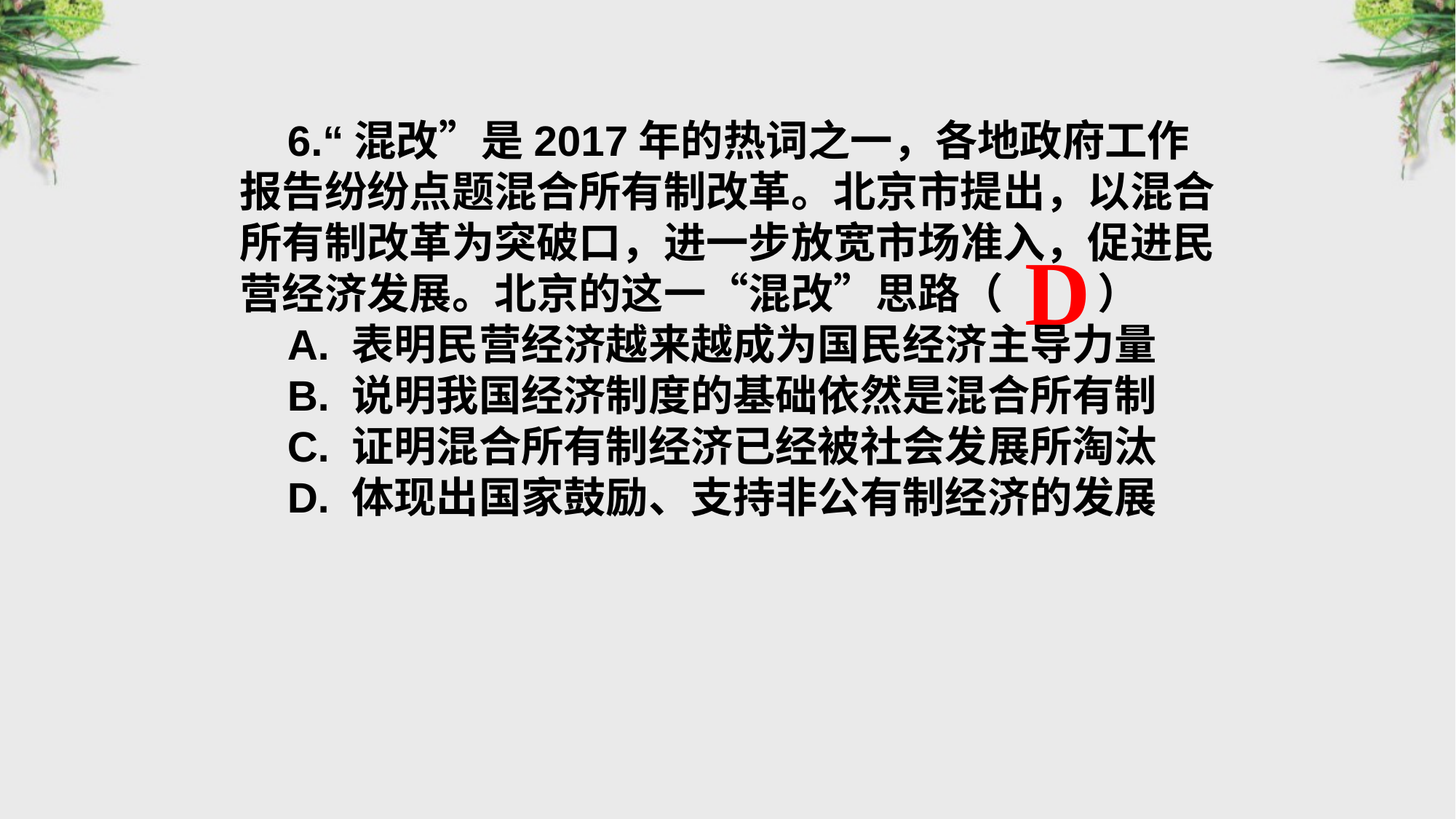

6.“混改”是2017年的热词之一，各地政府工作报告纷纷点题混合所有制改革。北京市提出，以混合所有制改革为突破口，进一步放宽市场准入，促进民营经济发展。北京的这一“混改”思路（　 　）
A. 表明民营经济越来越成为国民经济主导力量
B. 说明我国经济制度的基础依然是混合所有制
C. 证明混合所有制经济已经被社会发展所淘汰
D. 体现出国家鼓励、支持非公有制经济的发展
D